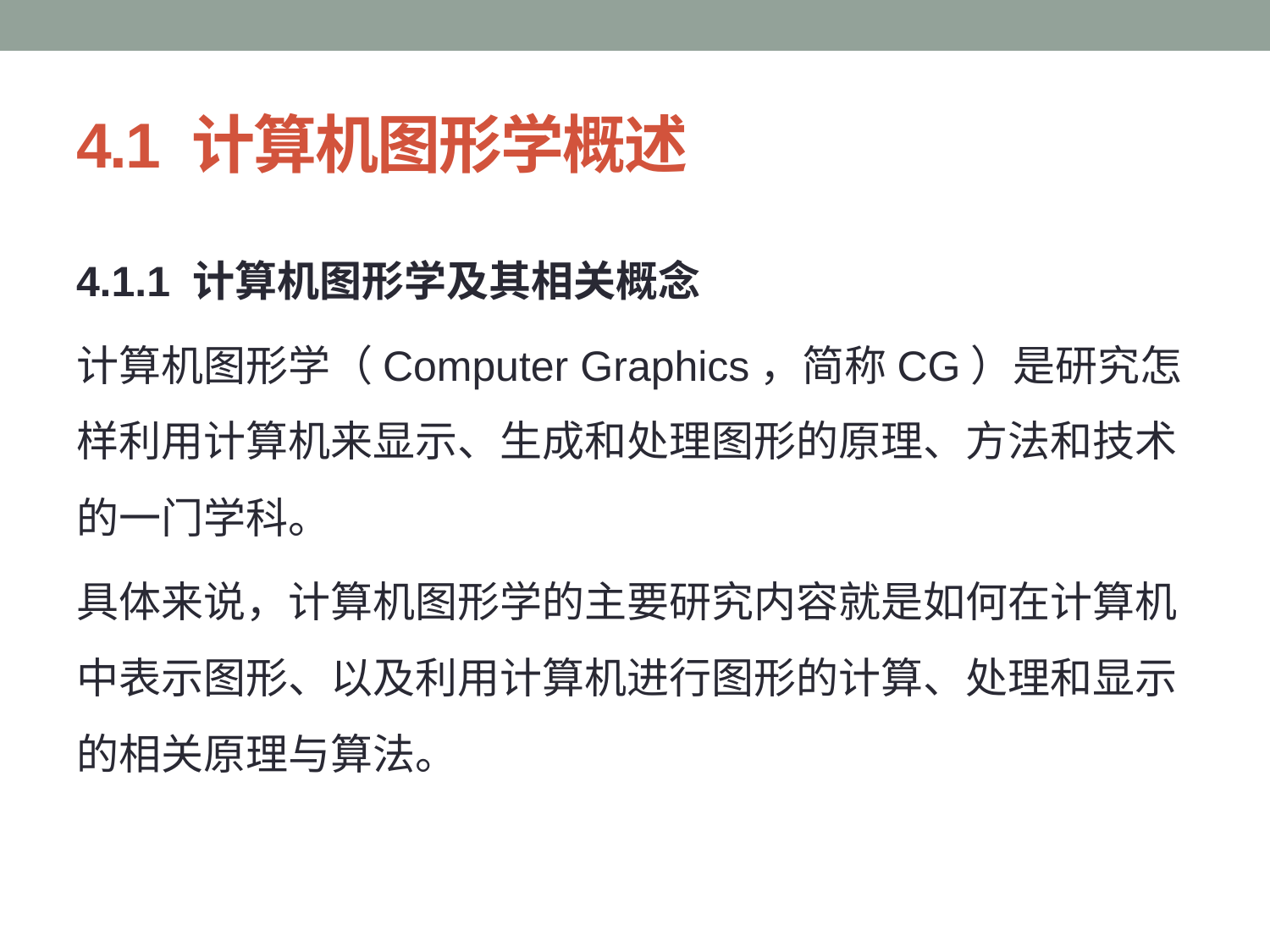

# 4.1 计算机图形学概述
4.1.1 计算机图形学及其相关概念
计算机图形学（Computer Graphics，简称CG）是研究怎样利用计算机来显示、生成和处理图形的原理、方法和技术的一门学科。
具体来说，计算机图形学的主要研究内容就是如何在计算机中表示图形、以及利用计算机进行图形的计算、处理和显示的相关原理与算法。